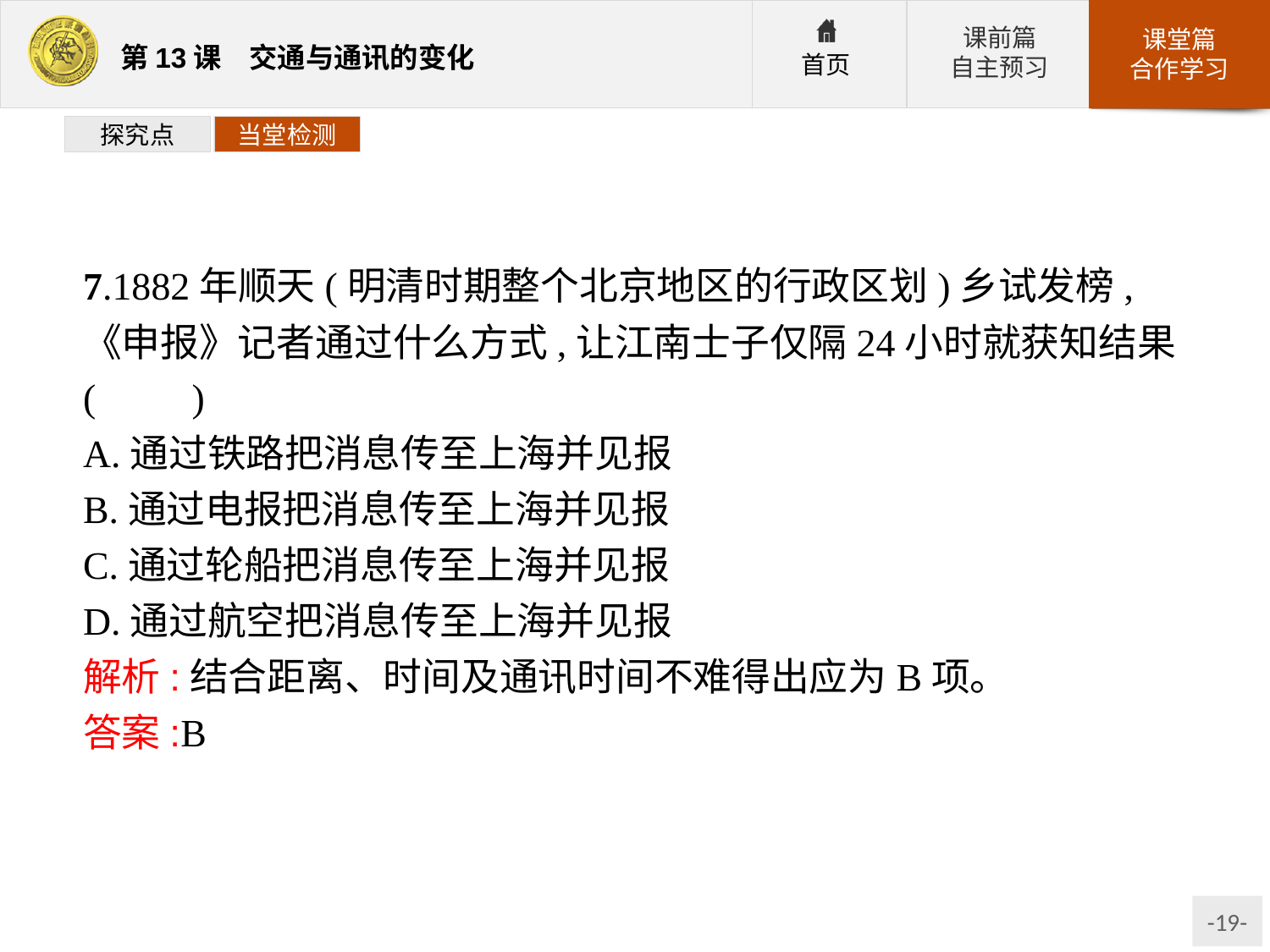

探究点
当堂检测
7.1882年顺天(明清时期整个北京地区的行政区划)乡试发榜,《申报》记者通过什么方式,让江南士子仅隔24小时就获知结果(　　)
A.通过铁路把消息传至上海并见报
B.通过电报把消息传至上海并见报
C.通过轮船把消息传至上海并见报
D.通过航空把消息传至上海并见报
解析:结合距离、时间及通讯时间不难得出应为B项。
答案:B